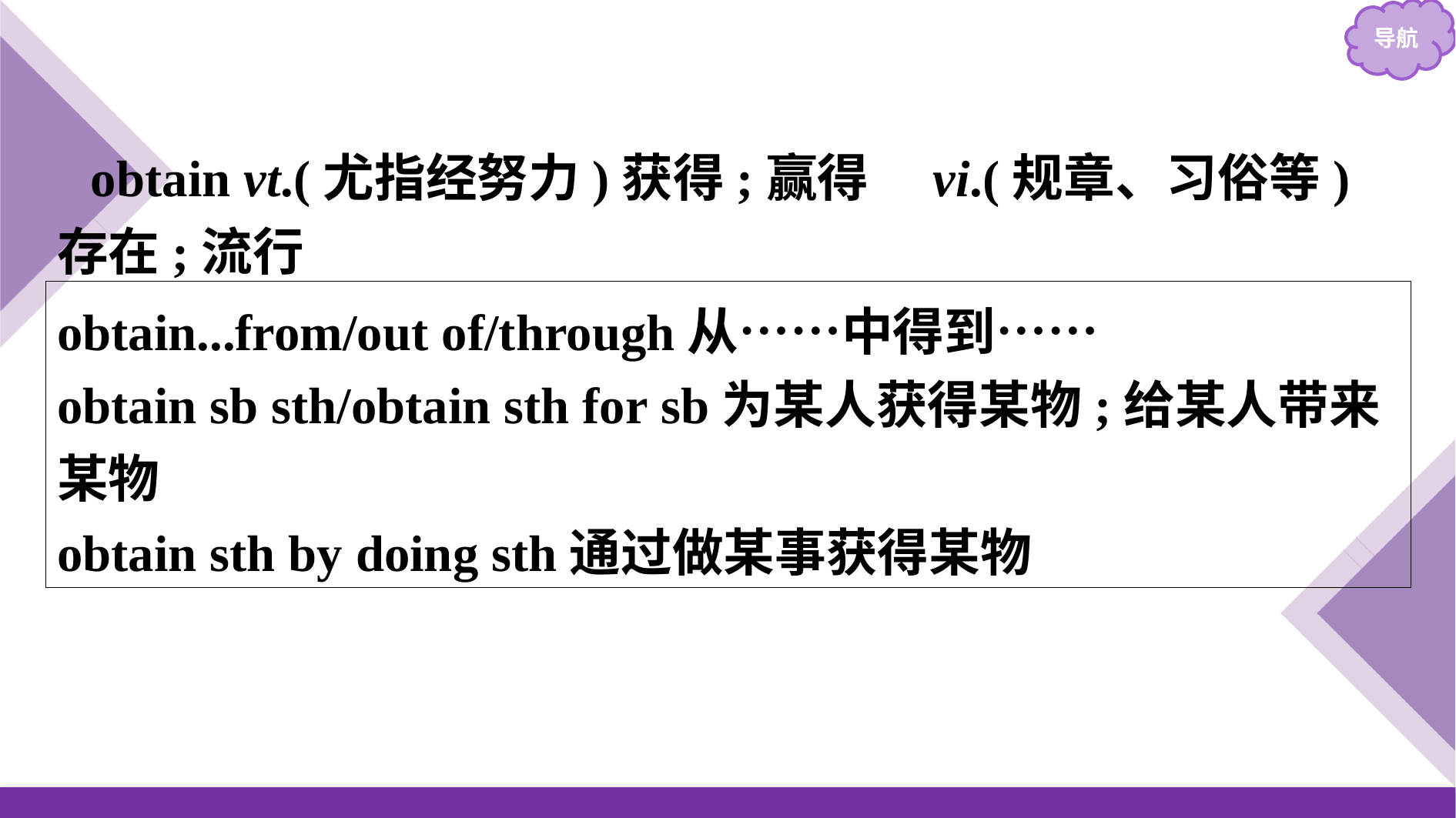

obtain vt.(尤指经努力)获得;赢得　vi.(规章、习俗等)存在;流行
obtain...from/out of/through从……中得到……
obtain sb sth/obtain sth for sb为某人获得某物;给某人带来某物
obtain sth by doing sth通过做某事获得某物